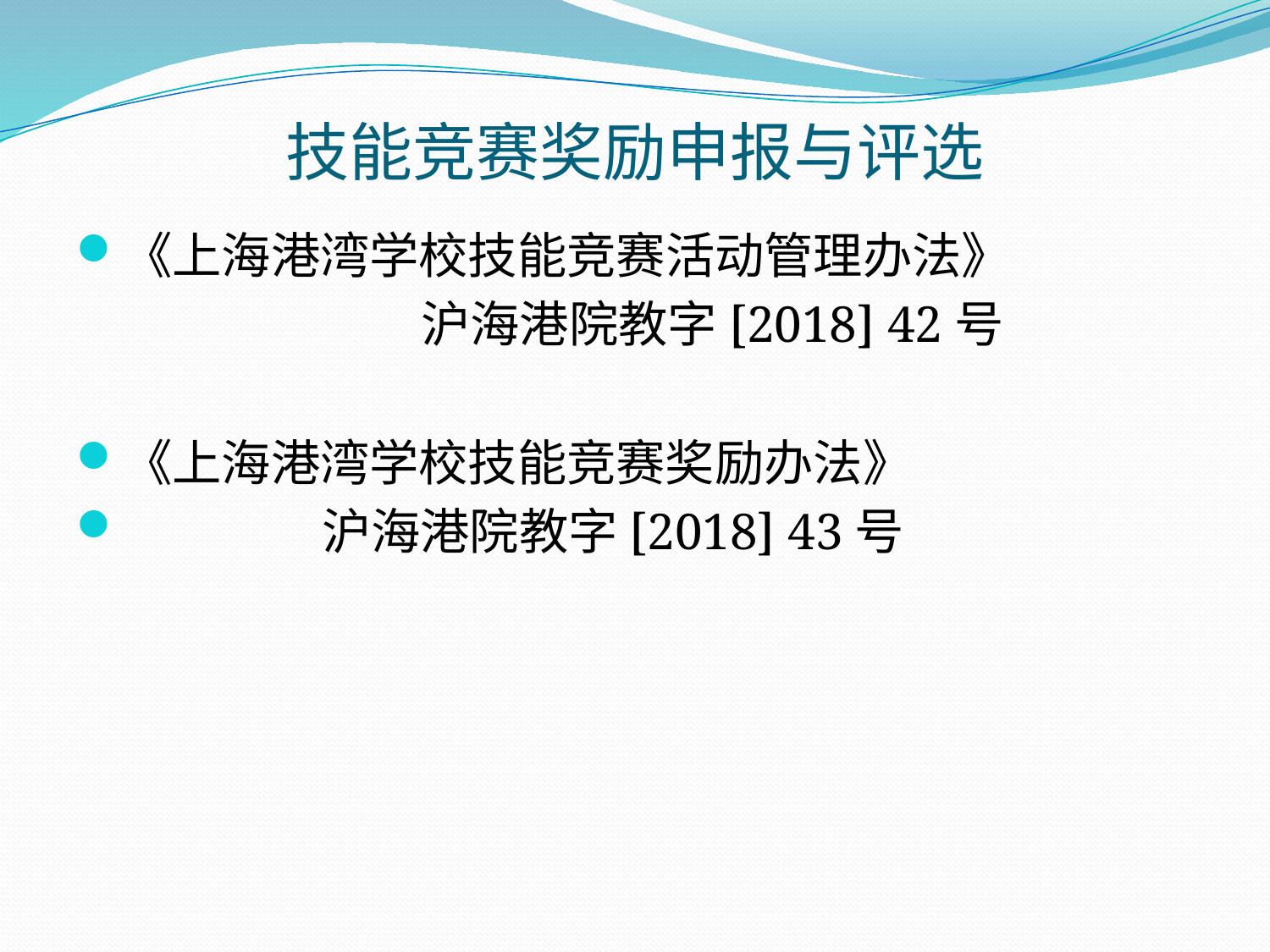

# 技能竞赛奖励申报与评选
《上海港湾学校技能竞赛活动管理办法》
             沪海港院教字[2018] 42号

《上海港湾学校技能竞赛奖励办法》
                 沪海港院教字[2018] 43号